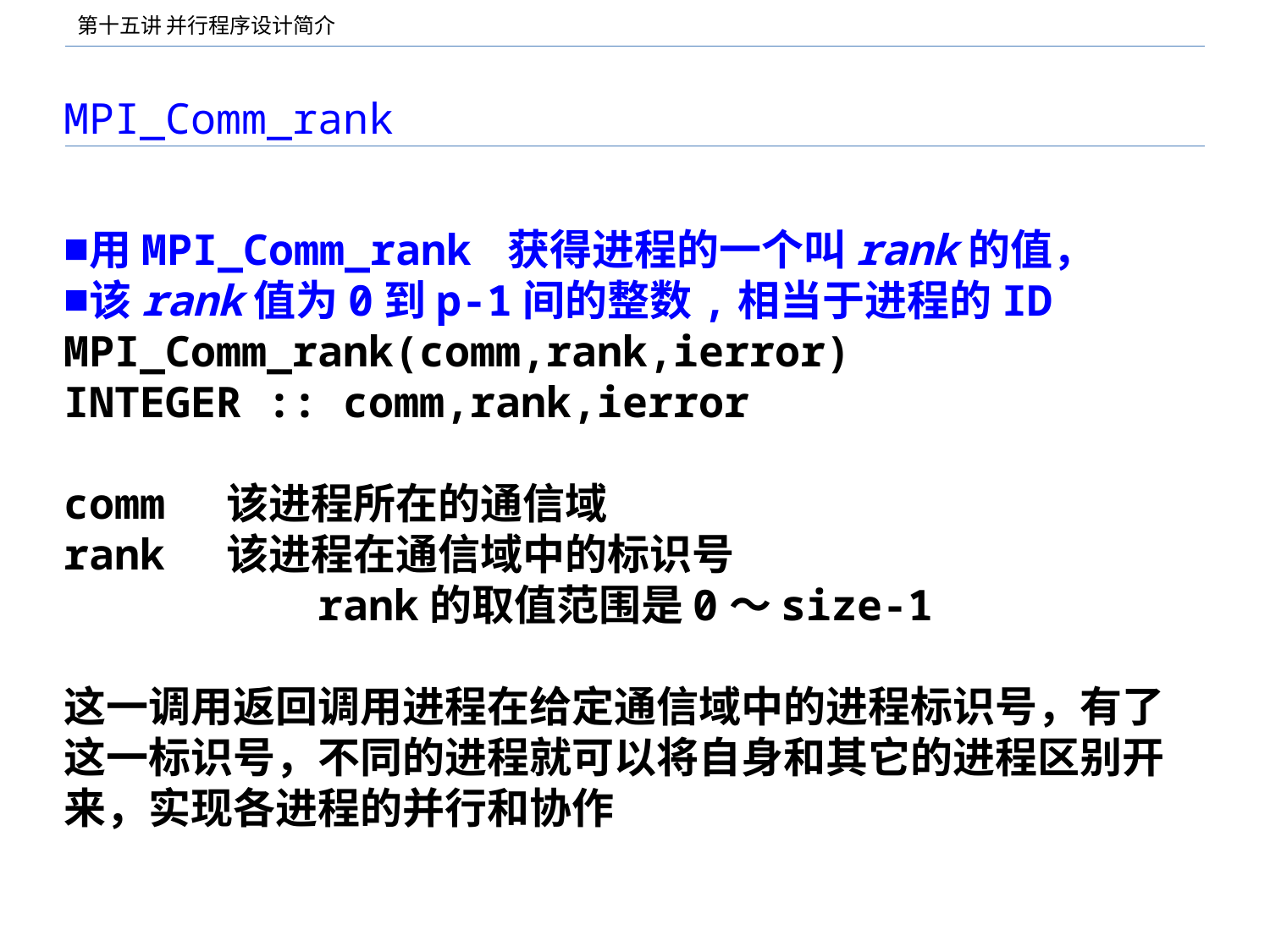

# MPI_Comm_rank
用MPI_Comm_rank 获得进程的一个叫rank的值，
该rank值为0到p-1间的整数,相当于进程的ID
MPI_Comm_rank(comm,rank,ierror)
INTEGER :: comm,rank,ierror

comm  该进程所在的通信域
rank  该进程在通信域中的标识号
		rank的取值范围是0～size-1

这一调用返回调用进程在给定通信域中的进程标识号，有了这一标识号，不同的进程就可以将自身和其它的进程区别开来，实现各进程的并行和协作